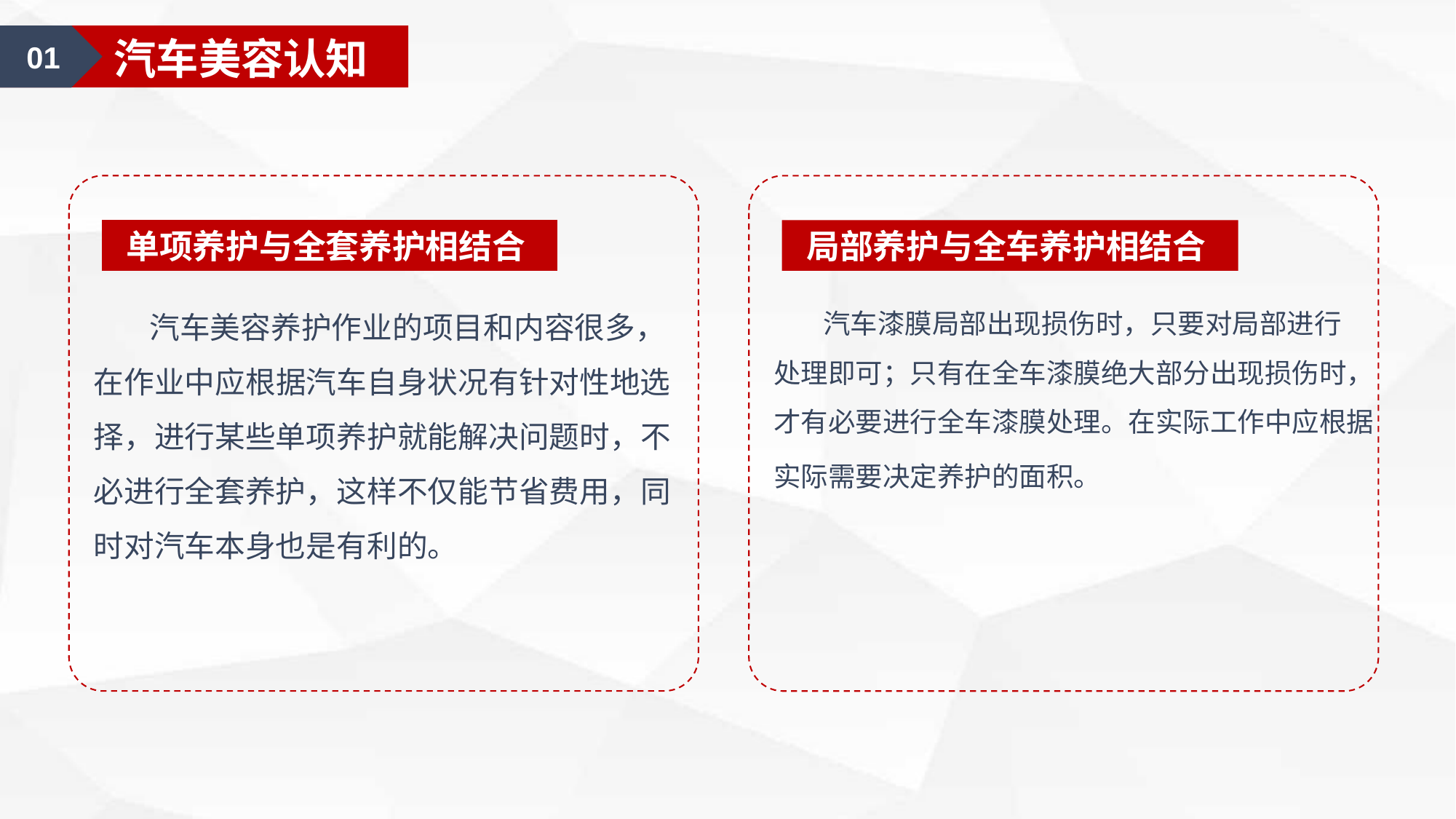

01
汽车美容认知

单项养护与全套养护相结合
局部养护与全车养护相结合
        汽车美容养护作业的项目和内容很多，在作业中应根据汽车自身状况有针对性地选择，进行某些单项养护就能解决问题时，不必进行全套养护，这样不仅能节省费用，同时对汽车本身也是有利的。
       汽车漆膜局部出现损伤时，只要对局部进行 处理即可；只有在全车漆膜绝大部分出现损伤时，才有必要进行全车漆膜处理。在实际工作中应根据实际需要决定养护的面积。